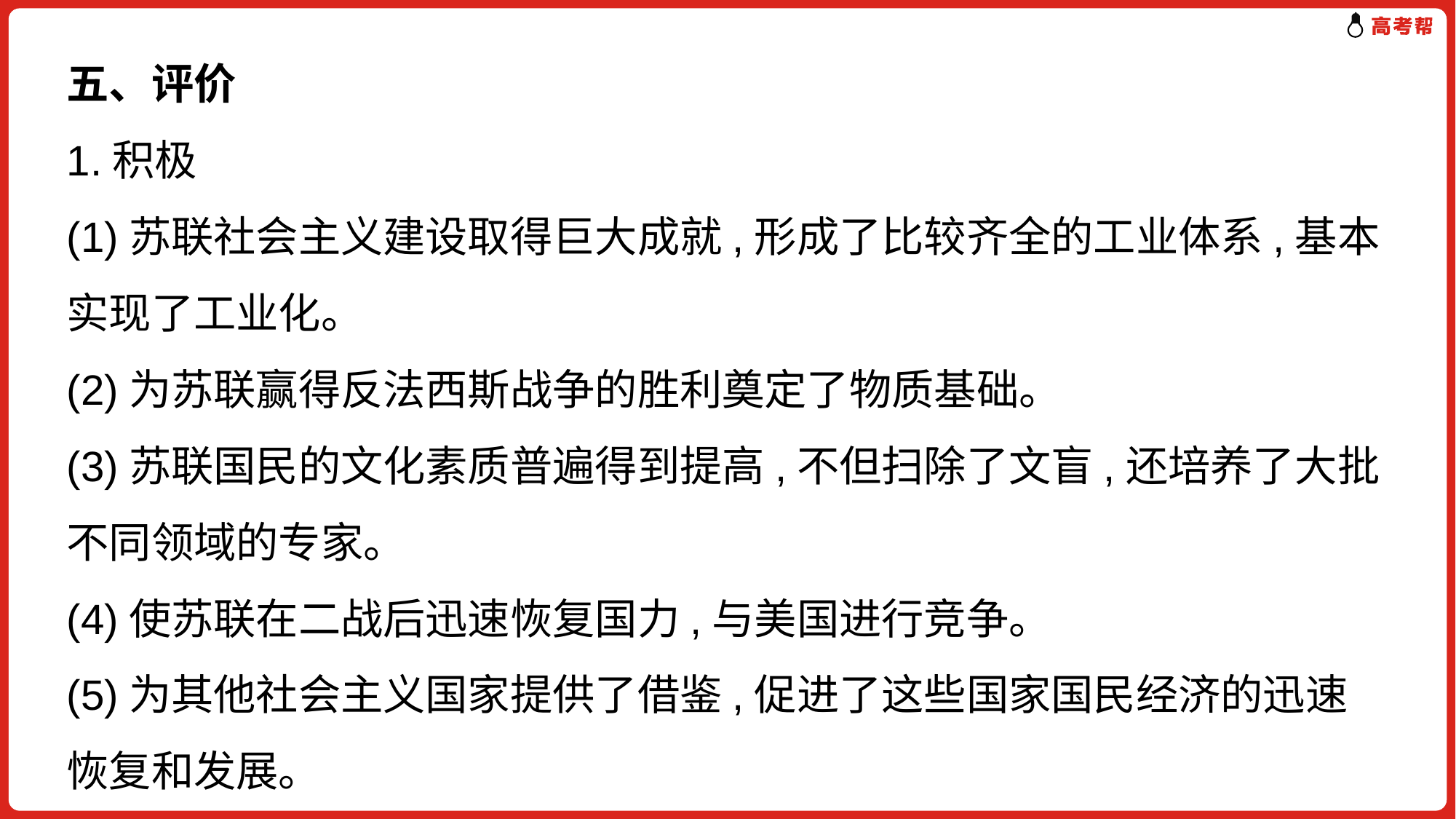

五、评价
1.积极
(1)苏联社会主义建设取得巨大成就,形成了比较齐全的工业体系,基本实现了工业化。
(2)为苏联赢得反法西斯战争的胜利奠定了物质基础。
(3)苏联国民的文化素质普遍得到提高,不但扫除了文盲,还培养了大批不同领域的专家。
(4)使苏联在二战后迅速恢复国力,与美国进行竞争。
(5)为其他社会主义国家提供了借鉴,促进了这些国家国民经济的迅速恢复和发展。